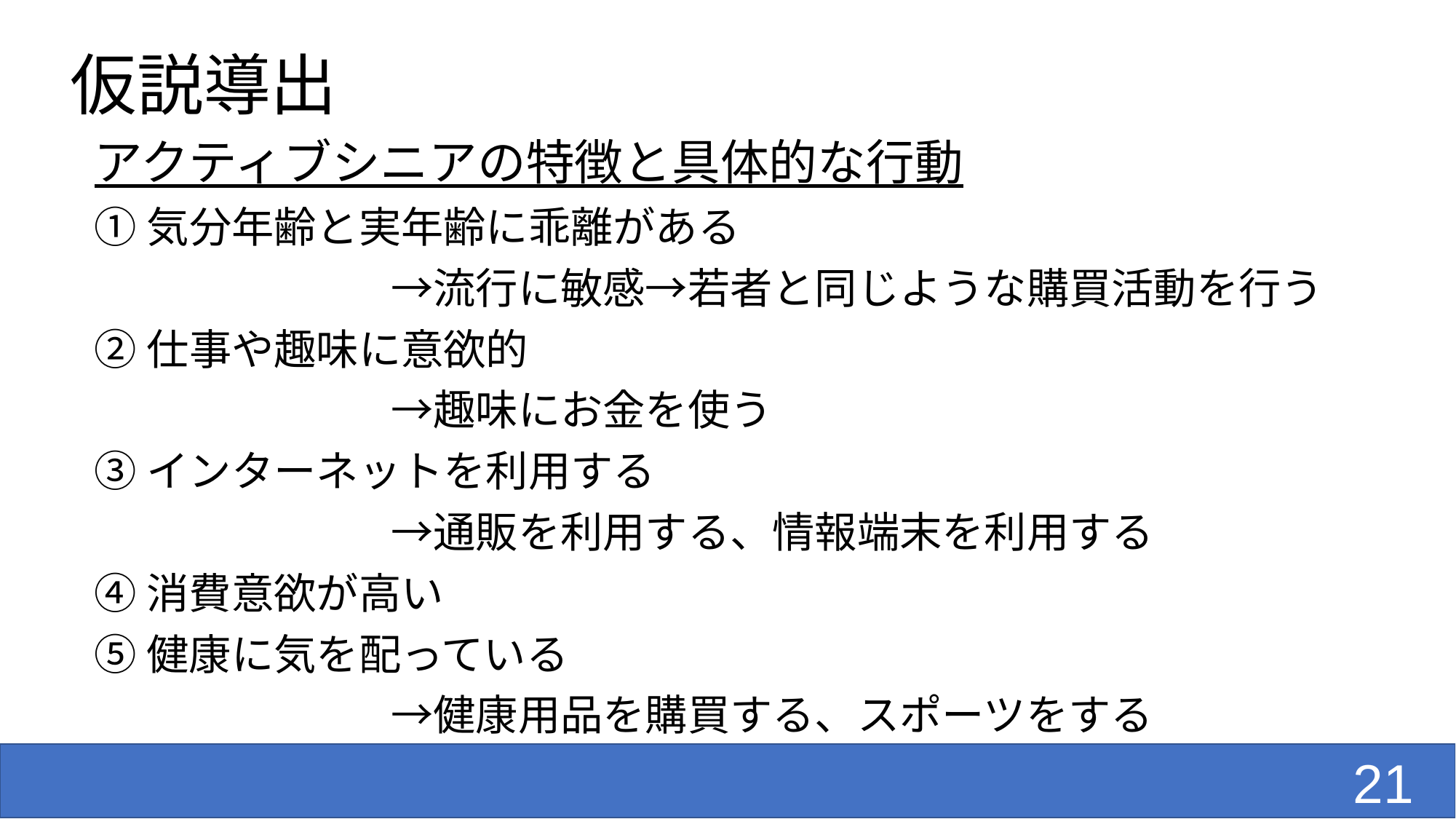

# 仮説導出
アクティブシニアの特徴と具体的な行動
①気分年齢と実年齢に乖離がある
　　　　　　　→流行に敏感→若者と同じような購買活動を行う
②仕事や趣味に意欲的
　　　　　　　→趣味にお金を使う
③インターネットを利用する
　　　　　　　→通販を利用する、情報端末を利用する
④消費意欲が高い
⑤健康に気を配っている
　　　　　　　→健康用品を購買する、スポーツをする
21